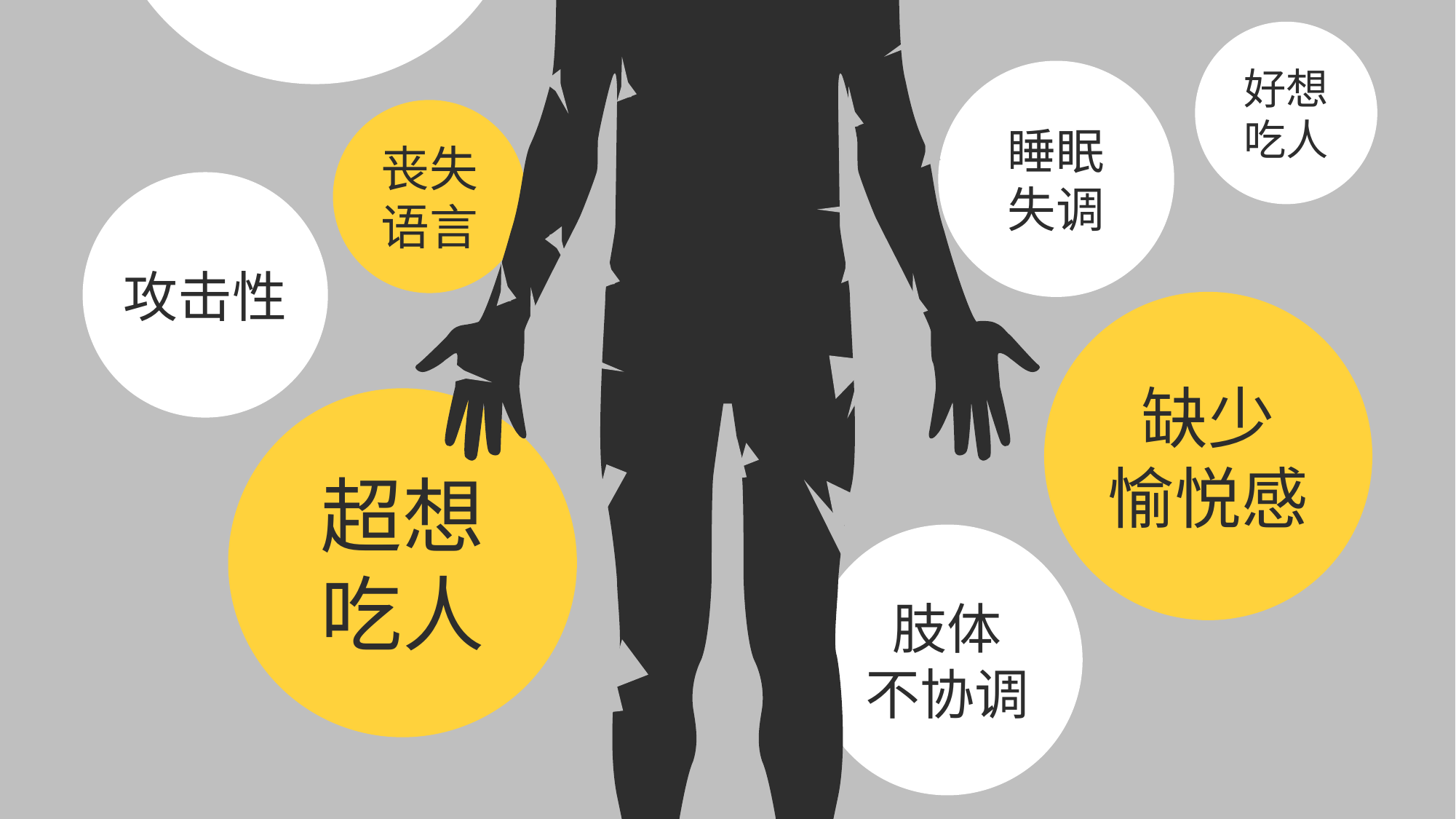

好想
吃人

睡眠
失调

丧失
语言

攻击性

缺少
愉悦感

超想
吃人

肢体
不协调